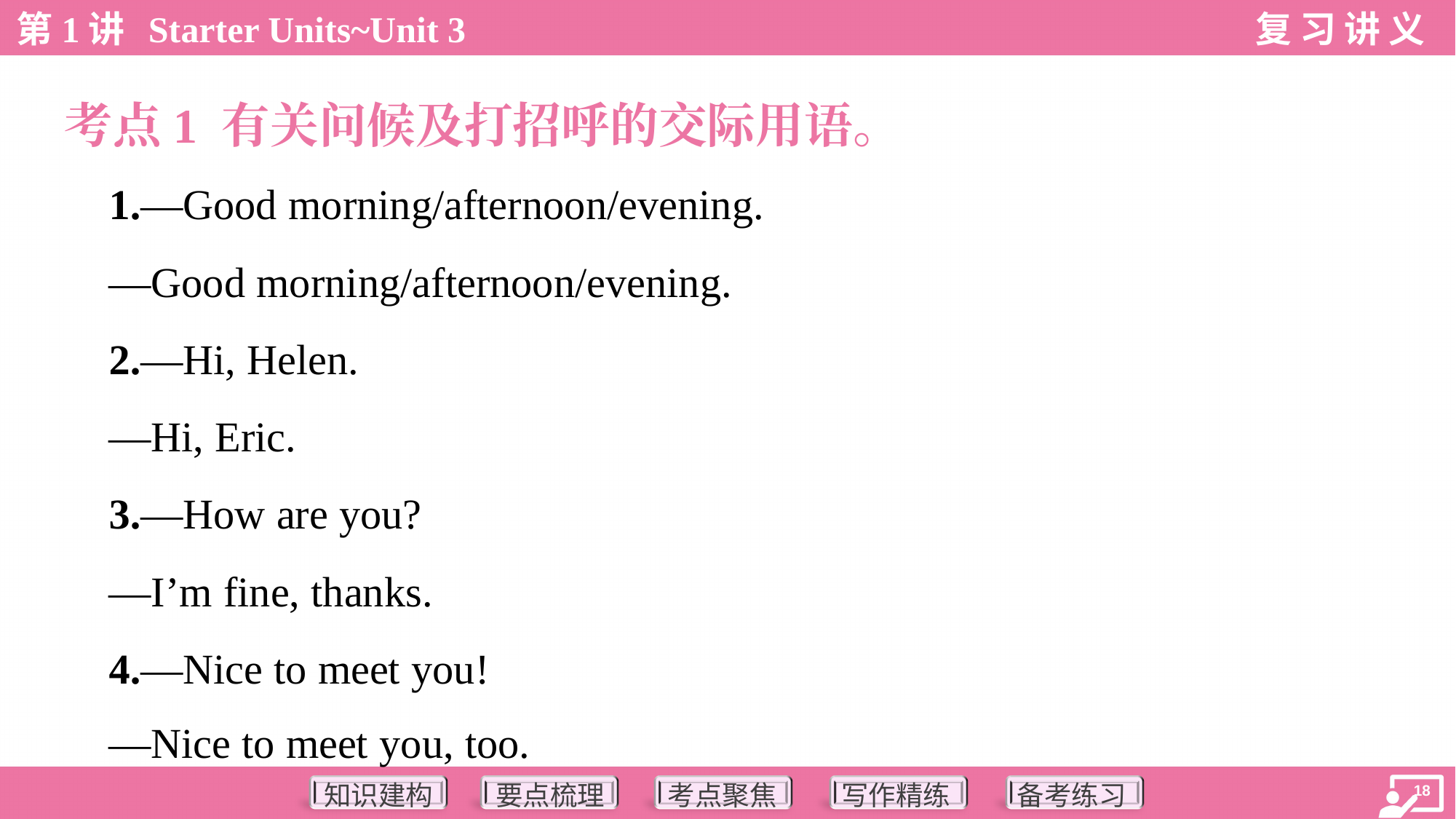

考点1 有关问候及打招呼的交际用语。
    1.—Good morning/afternoon/evening.
    —Good morning/afternoon/evening.
    2.—Hi, Helen.
    —Hi, Eric.
    3.—How are you?
    —I’m fine, thanks.
    4.—Nice to meet you!
    —Nice to meet you, too.